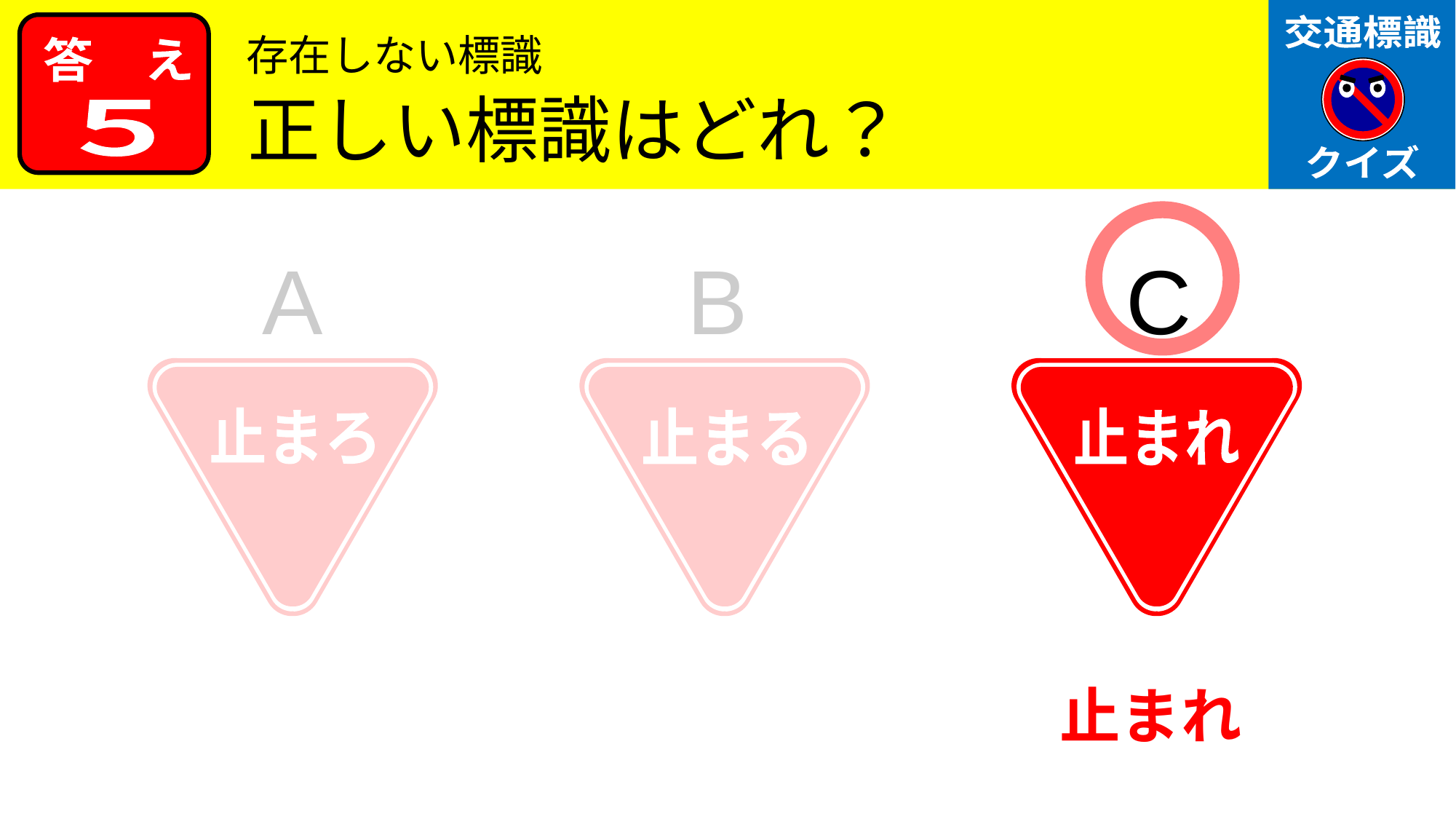

存在しない標識
正しい標識はどれ？
５

A
B
C

止まろ
止まれ

止まる
止まれ

止まれ
止まれ
止まれ